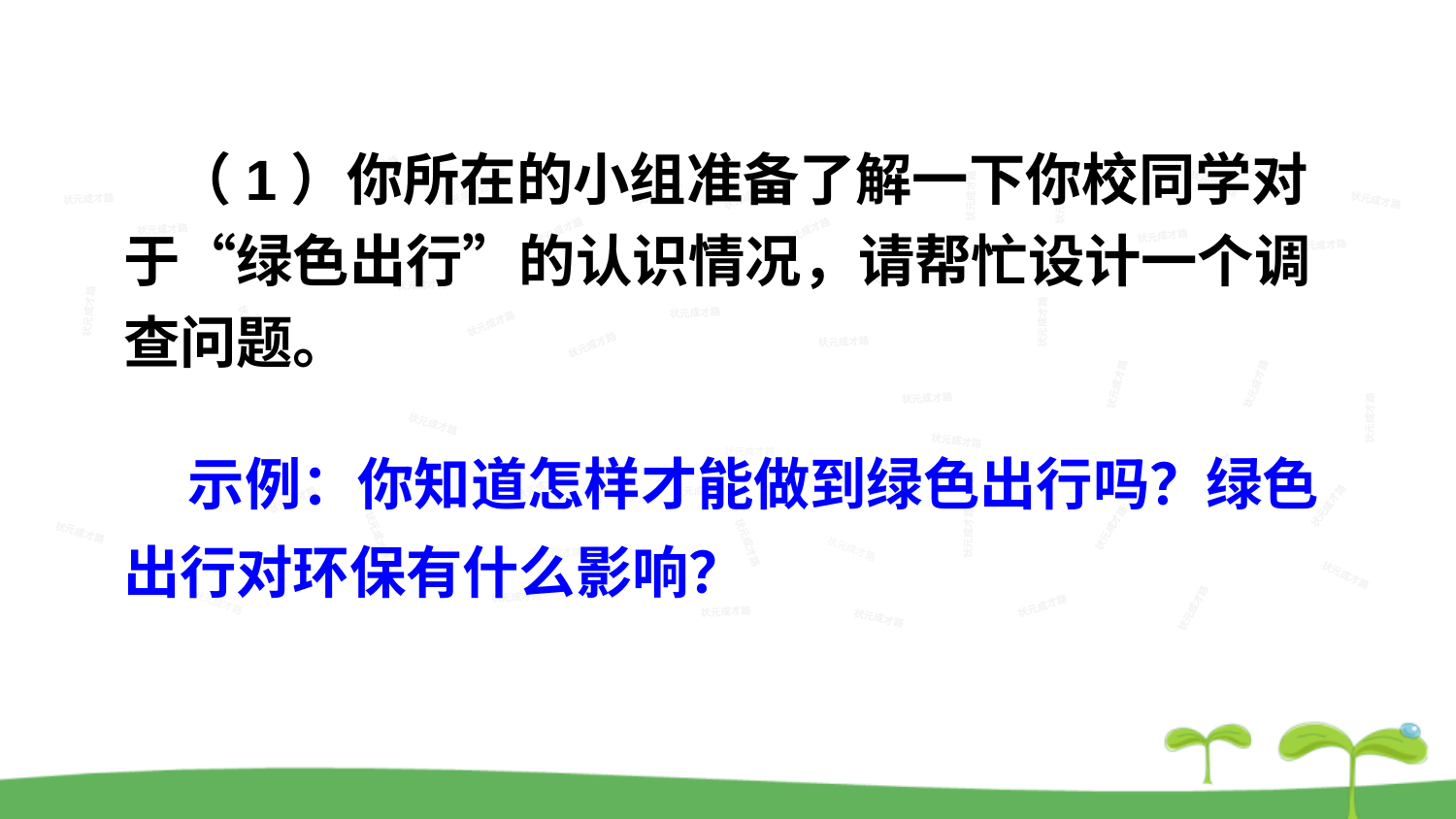

（1）你所在的小组准备了解一下你校同学对于“绿色出行”的认识情况，请帮忙设计一个调查问题。
状元成才路
状元成才路
状元成才路
状元成才路
状元成才路
状元成才路
状元成才路
状元成才路
状元成才路
状元成才路
状元成才路
状元成才路
状元成才路
状元成才路
状元成才路
状元成才路
状元成才路
状元成才路
状元成才路
状元成才路
状元成才路
状元成才路
状元成才路
状元成才路
状元成才路
状元成才路
状元成才路
状元成才路
状元成才路
状元成才路
状元成才路
状元成才路
状元成才路
状元成才路
状元成才路
状元成才路
状元成才路
状元成才路
状元成才路
状元成才路
状元成才路
状元成才路
状元成才路
状元成才路
状元成才路
状元成才路
状元成才路
状元成才路
状元成才路
状元成才路
状元成才路
状元成才路
状元成才路
状元成才路
状元成才路
状元成才路
状元成才路
状元成才路
    示例：你知道怎样才能做到绿色出行吗？绿色出行对环保有什么影响？
状元成才路
状元成才路
状元成才路
状元成才路
状元成才路
状元成才路
状元成才路
状元成才路
状元成才路
状元成才路
状元成才路
状元成才路
状元成才路
状元成才路
状元成才路
状元成才路
状元成才路
状元成才路
状元成才路
状元成才路
状元成才路
状元成才路
状元成才路
状元成才路
状元成才路
状元成才路
状元成才路
状元成才路
状元成才路
状元成才路
状元成才路
状元成才路
状元成才路
状元成才路
状元成才路
状元成才路
状元成才路
状元成才路
状元成才路
状元成才路
状元成才路
状元成才路